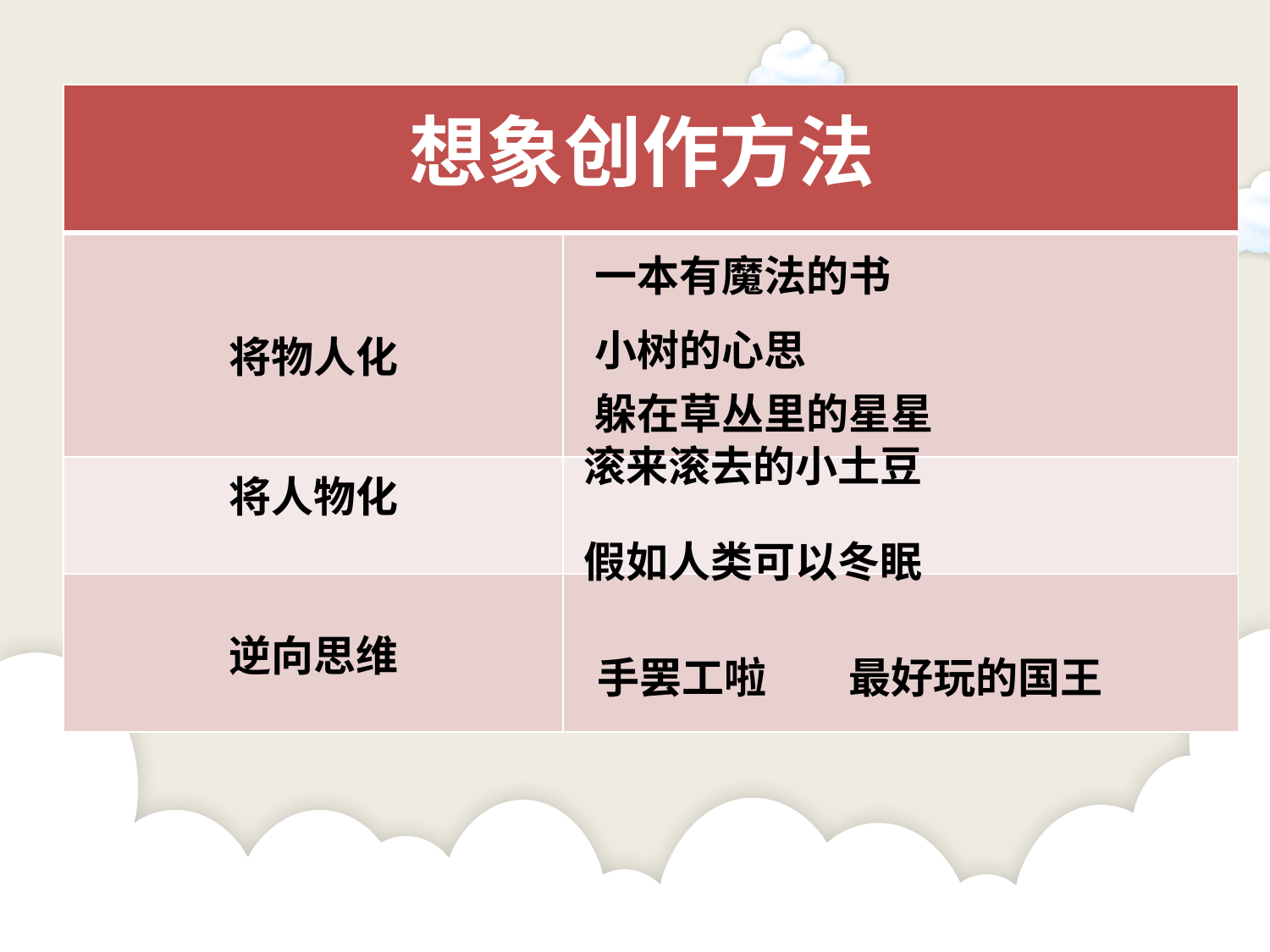

| 想象创作方法 |  |
| --- | --- |
| 将物人化 |  |
| 将人物化 |  |
| 逆向思维 |  |
一本有魔法的书
小树的心思
躲在草丛里的星星
滚来滚去的小土豆
假如人类可以冬眠
手罢工啦
最好玩的国王